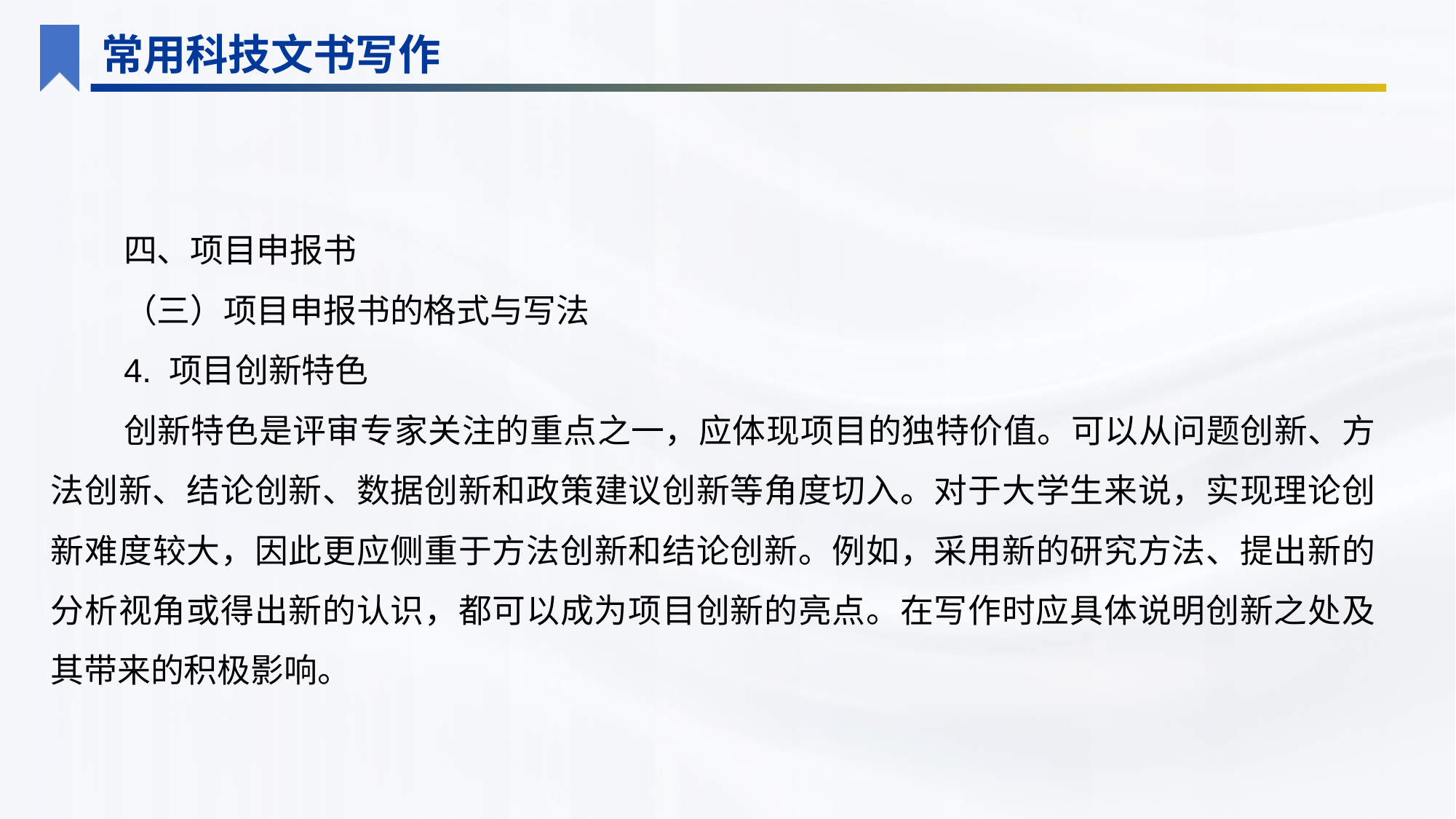

常用科技文书写作
四、项目申报书
（三）项目申报书的格式与写法
4. 项目创新特色
创新特色是评审专家关注的重点之一，应体现项目的独特价值。可以从问题创新、方法创新、结论创新、数据创新和政策建议创新等角度切入。对于大学生来说，实现理论创新难度较大，因此更应侧重于方法创新和结论创新。例如，采用新的研究方法、提出新的分析视角或得出新的认识，都可以成为项目创新的亮点。在写作时应具体说明创新之处及其带来的积极影响。